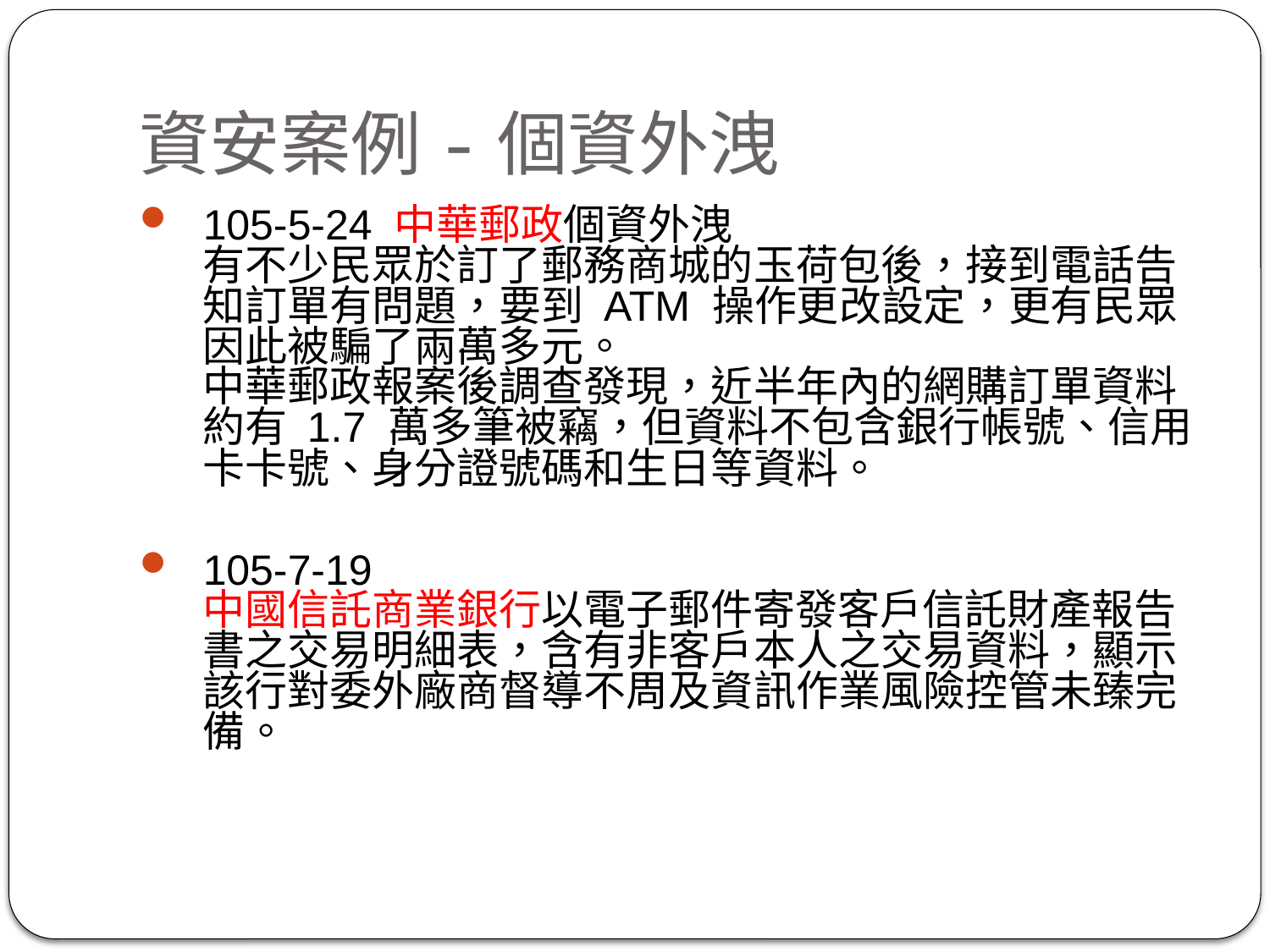

# 資安案例-個資外洩
105-5-24 中華郵政個資外洩
有不少民眾於訂了郵務商城的玉荷包後，接到電話告知訂單有問題，要到 ATM 操作更改設定，更有民眾因此被騙了兩萬多元。
中華郵政報案後調查發現，近半年內的網購訂單資料約有 1.7 萬多筆被竊，但資料不包含銀行帳號、信用卡卡號、身分證號碼和生日等資料。

105-7-19
中國信託商業銀行以電子郵件寄發客戶信託財產報告書之交易明細表，含有非客戶本人之交易資料，顯示該行對委外廠商督導不周及資訊作業風險控管未臻完備。